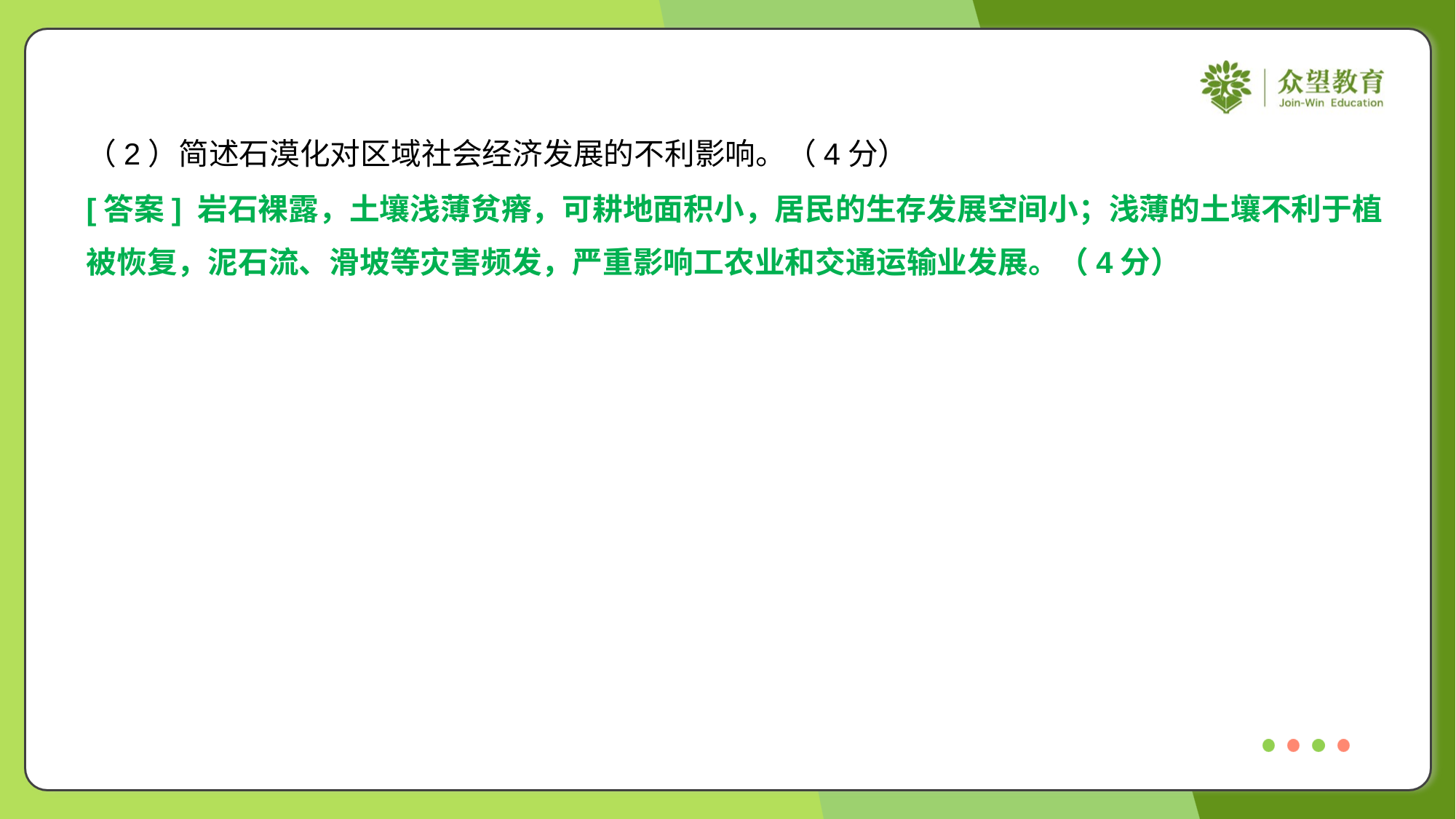

（2）简述石漠化对区域社会经济发展的不利影响。（4分）
[答案] 岩石裸露，土壤浅薄贫瘠，可耕地面积小，居民的生存发展空间小；浅薄的土壤不利于植
被恢复，泥石流、滑坡等灾害频发，严重影响工农业和交通运输业发展。（4分）